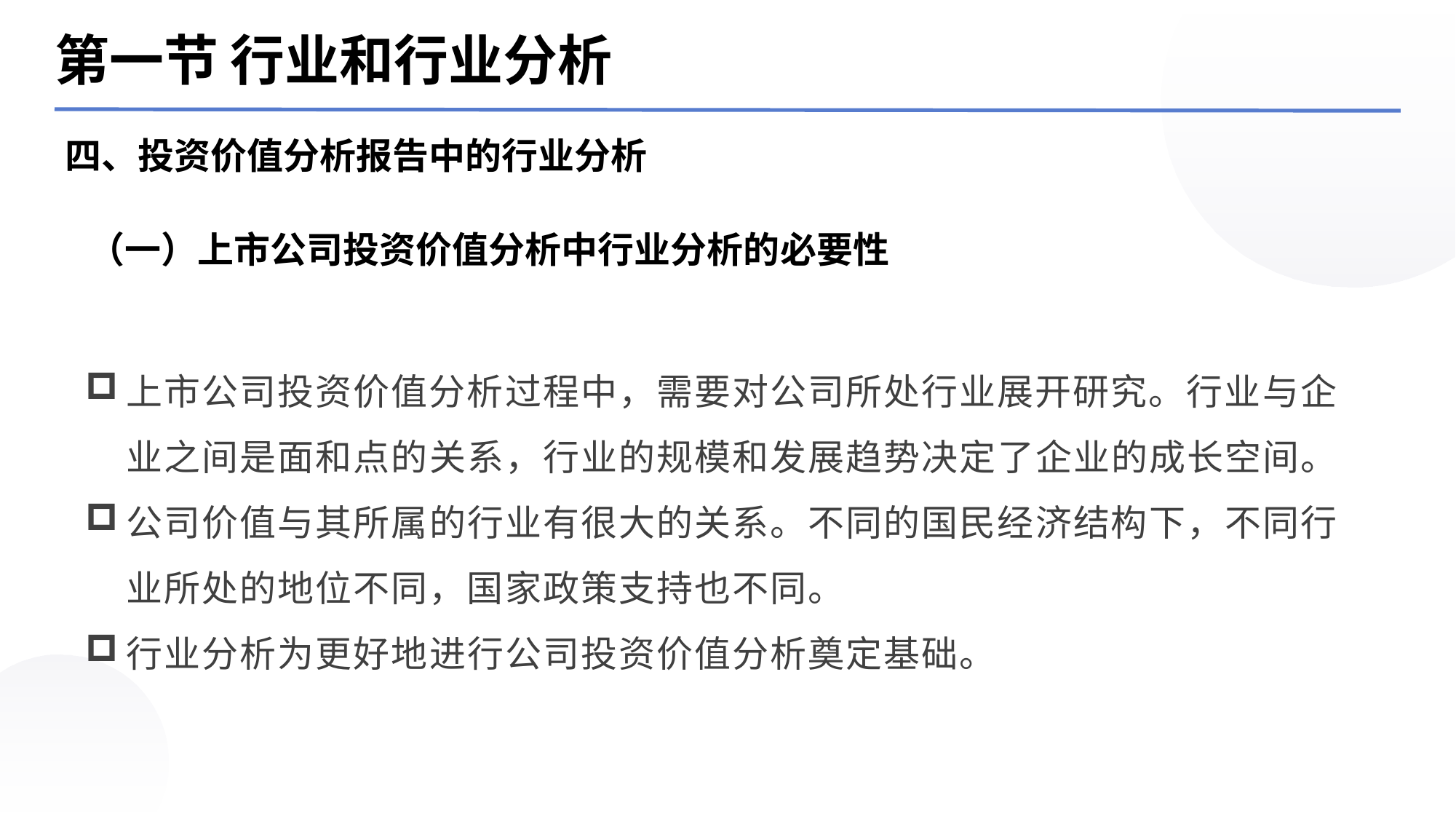

第一节 行业和行业分析
四、投资价值分析报告中的行业分析
（一）上市公司投资价值分析中行业分析的必要性
上市公司投资价值分析过程中，需要对公司所处行业展开研究。行业与企业之间是面和点的关系，行业的规模和发展趋势决定了企业的成长空间。
公司价值与其所属的行业有很大的关系。不同的国民经济结构下，不同行业所处的地位不同，国家政策支持也不同。
行业分析为更好地进行公司投资价值分析奠定基础。